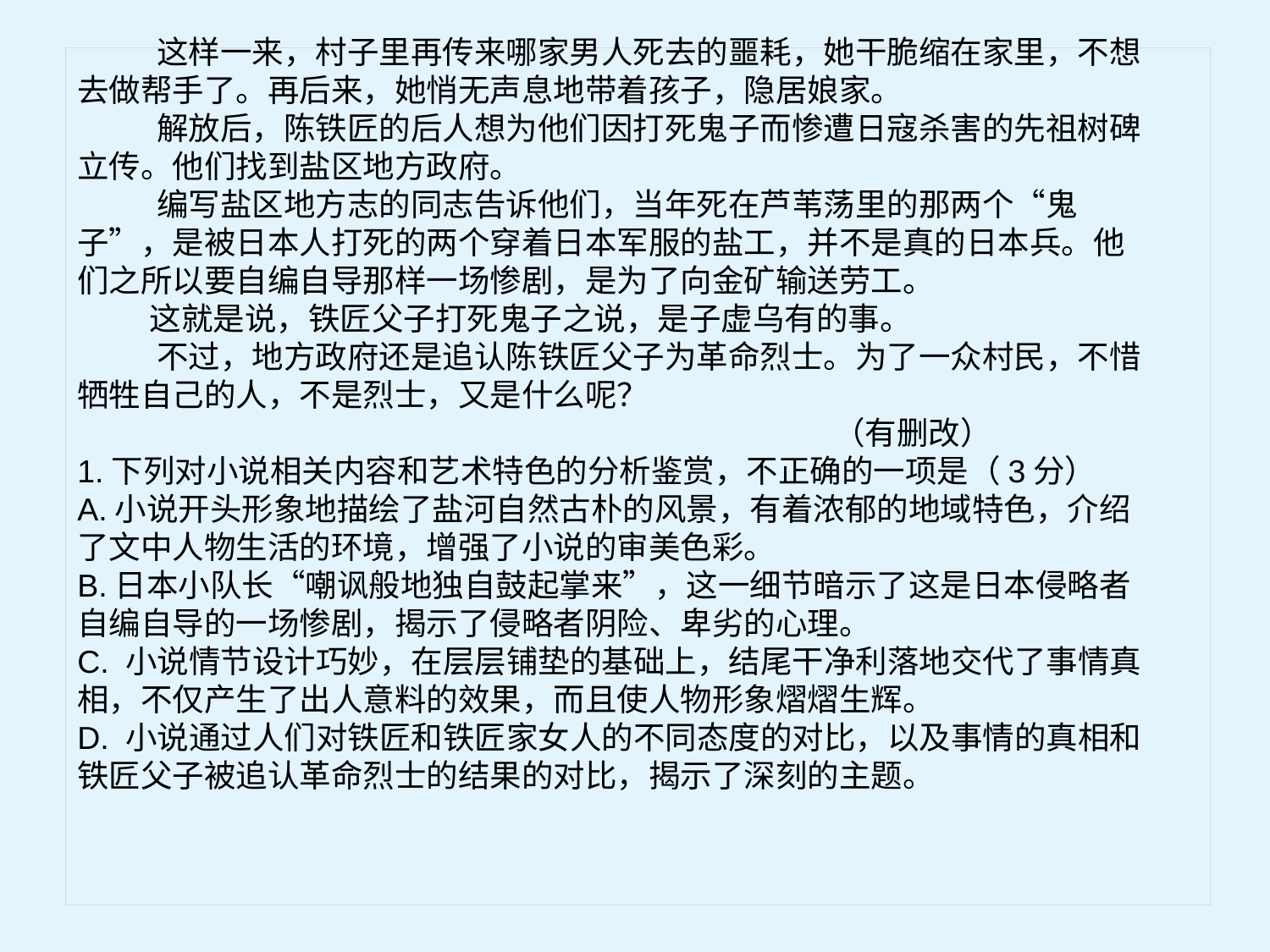

这样一来，村子里再传来哪家男人死去的噩耗，她干脆缩在家里，不想去做帮手了。再后来，她悄无声息地带着孩子，隐居娘家。
          解放后，陈铁匠的后人想为他们因打死鬼子而惨遭日寇杀害的先祖树碑立传。他们找到盐区地方政府。
          编写盐区地方志的同志告诉他们，当年死在芦苇荡里的那两个“鬼子”，是被日本人打死的两个穿着日本军服的盐工，并不是真的日本兵。他们之所以要自编自导那样一场惨剧，是为了向金矿输送劳工。
         这就是说，铁匠父子打死鬼子之说，是子虚乌有的事。
          不过，地方政府还是追认陈铁匠父子为革命烈士。为了一众村民，不惜牺牲自己的人，不是烈士，又是什么呢？
                                                                                                        （有删改）
1.下列对小说相关内容和艺术特色的分析鉴赏，不正确的一项是（3分）
A.小说开头形象地描绘了盐河自然古朴的风景，有着浓郁的地域特色，介绍了文中人物生活的环境，增强了小说的审美色彩。
B.日本小队长“嘲讽般地独自鼓起掌来”，这一细节暗示了这是日本侵略者自编自导的一场惨剧，揭示了侵略者阴险、卑劣的心理。
C. 小说情节设计巧妙，在层层铺垫的基础上，结尾干净利落地交代了事情真相，不仅产生了出人意料的效果，而且使人物形象熠熠生辉。
D. 小说通过人们对铁匠和铁匠家女人的不同态度的对比，以及事情的真相和铁匠父子被追认革命烈士的结果的对比，揭示了深刻的主题。